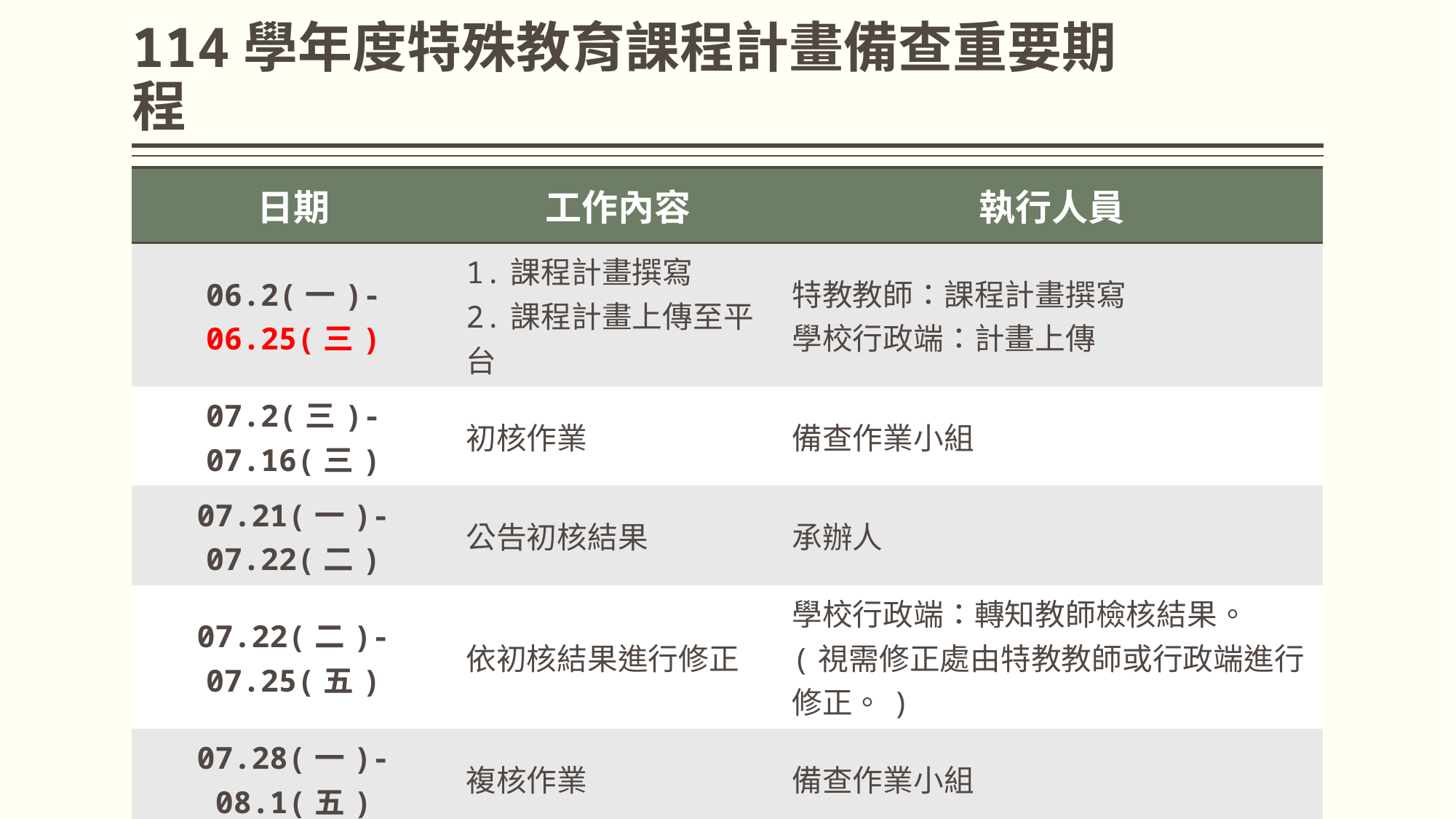

# 114學年度特殊教育課程計畫備查重要期程
| 日期 | 工作內容 | 執行人員 |
| --- | --- | --- |
| 06.2(一)-06.25(三) | 1.課程計畫撰寫 2.課程計畫上傳至平台 | 特教教師：課程計畫撰寫 學校行政端：計畫上傳 |
| 07.2(三)-07.16(三) | 初核作業 | 備查作業小組 |
| 07.21(一)-07.22(二) | 公告初核結果 | 承辦人 |
| 07.22(二)-07.25(五) | 依初核結果進行修正 | 學校行政端：轉知教師檢核結果。 (視需修正處由特教教師或行政端進行修正。) |
| 07.28(一)-08.1(五) | 複核作業 | 備查作業小組 |
| 08.4(一)-08.6(三) | 結果公告 | 承辦人 |
三隻小豬